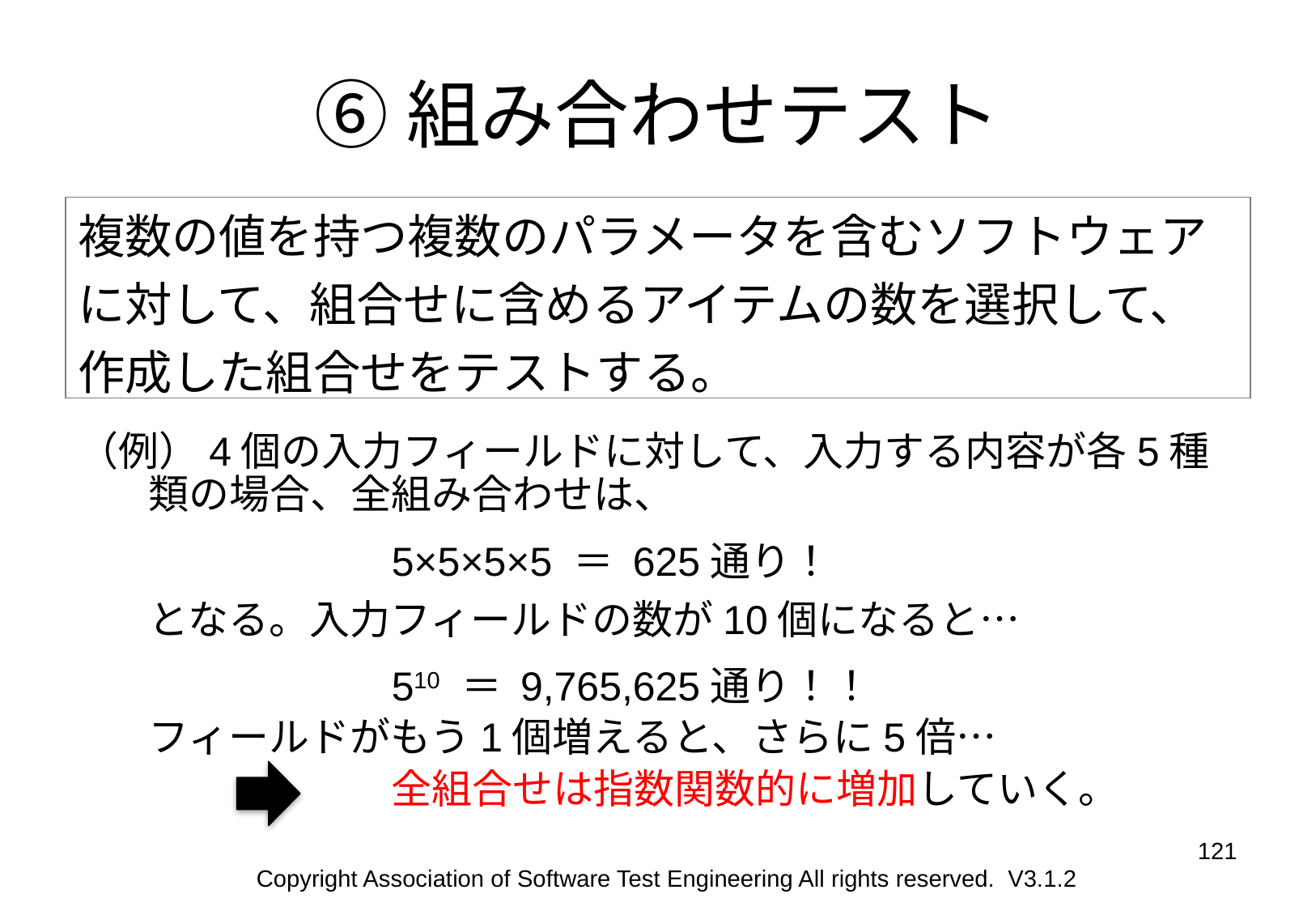

# ⑥組み合わせテスト
複数の値を持つ複数のパラメータを含むソフトウェアに対して、組合せに含めるアイテムの数を選択して、作成した組合せをテストする。

（例）4個の入力フィールドに対して、入力する内容が各5種類の場合、全組み合わせは、
			5×5×5×5 ＝ 625通り！
となる。入力フィールドの数が10個になると…
			510 ＝ 9,765,625通り！！
	フィールドがもう1個増えると、さらに5倍…
			全組合せは指数関数的に増加していく。

121
Copyright Association of Software Test Engineering All rights reserved.  V3.1.2